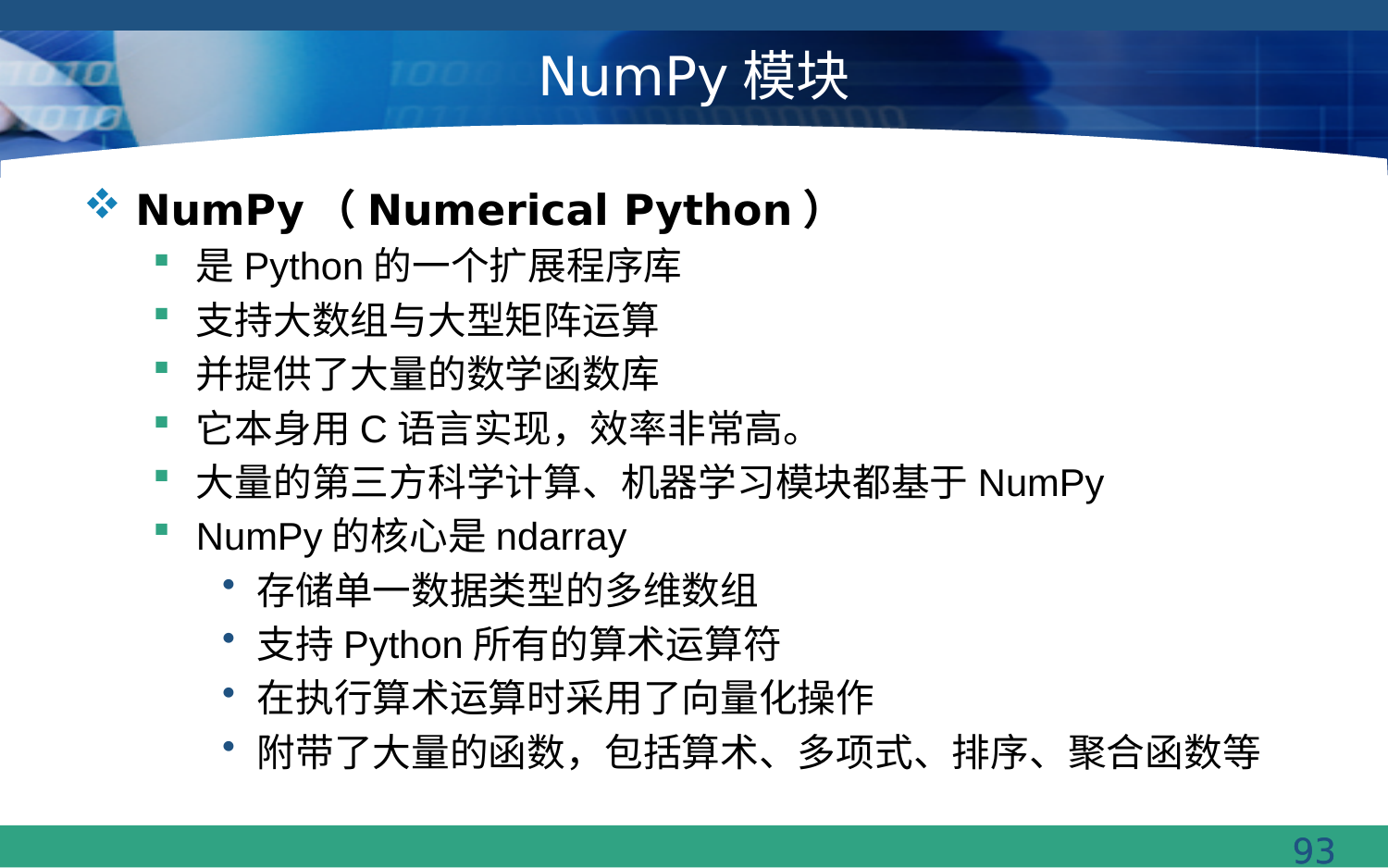

# NumPy模块
NumPy（Numerical Python）
是Python的一个扩展程序库
支持大数组与大型矩阵运算
并提供了大量的数学函数库
它本身用C语言实现，效率非常高。
大量的第三方科学计算、机器学习模块都基于NumPy
NumPy的核心是ndarray
存储单一数据类型的多维数组
支持Python所有的算术运算符
在执行算术运算时采用了向量化操作
附带了大量的函数，包括算术、多项式、排序、聚合函数等